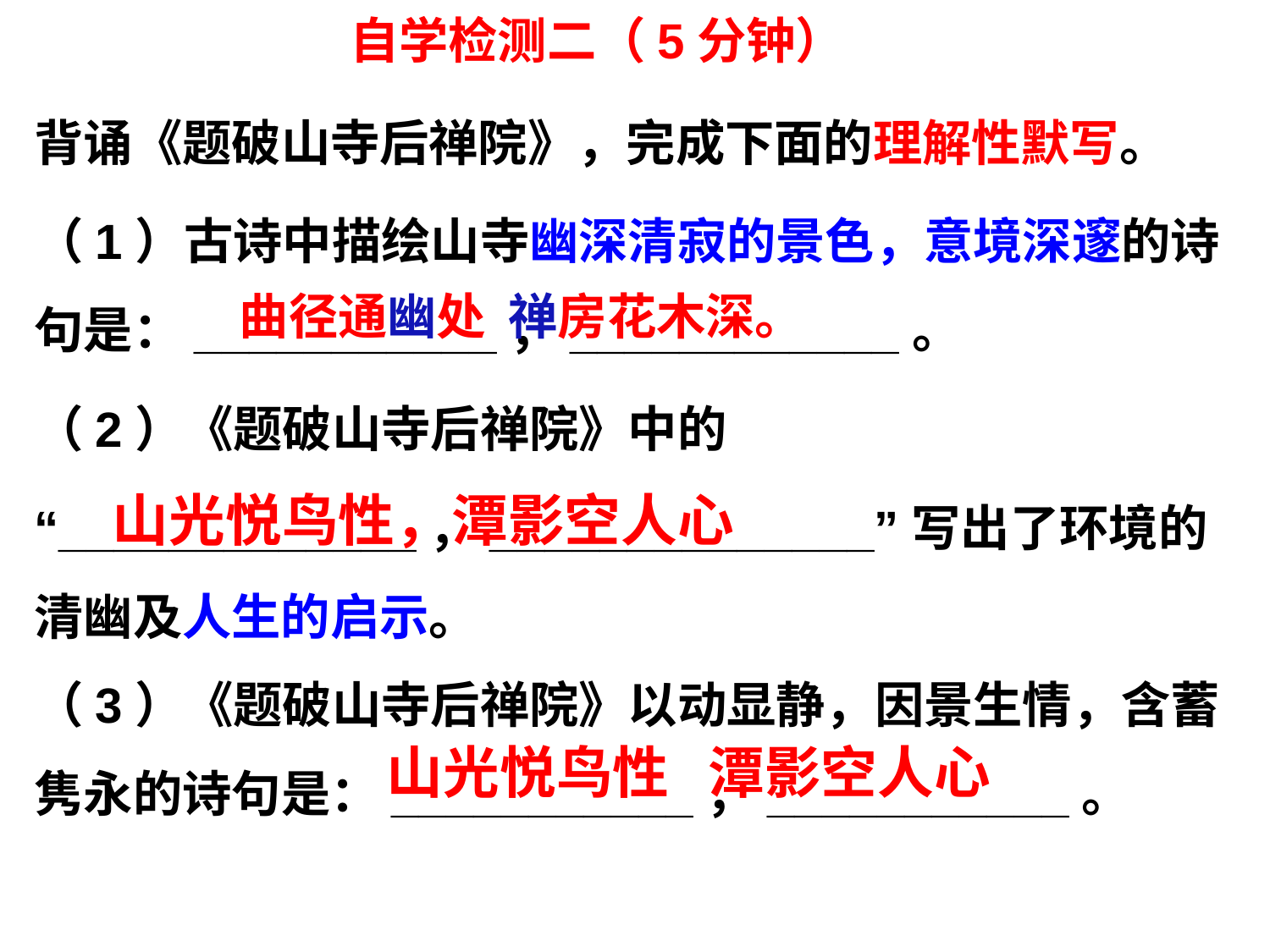

自学检测二（5分钟）
背诵《题破山寺后禅院》，完成下面的理解性默写。
（1）古诗中描绘山寺幽深清寂的景色，意境深邃的诗句是：___________，____________。
（2）《题破山寺后禅院》中的
“_____________，______________”写出了环境的清幽及人生的启示。
（3）《题破山寺后禅院》以动显静，因景生情，含蓄隽永的诗句是：___________，___________。

曲径通幽处  禅房花木深。
 山光悦鸟性，潭影空人心
山光悦鸟性   潭影空人心